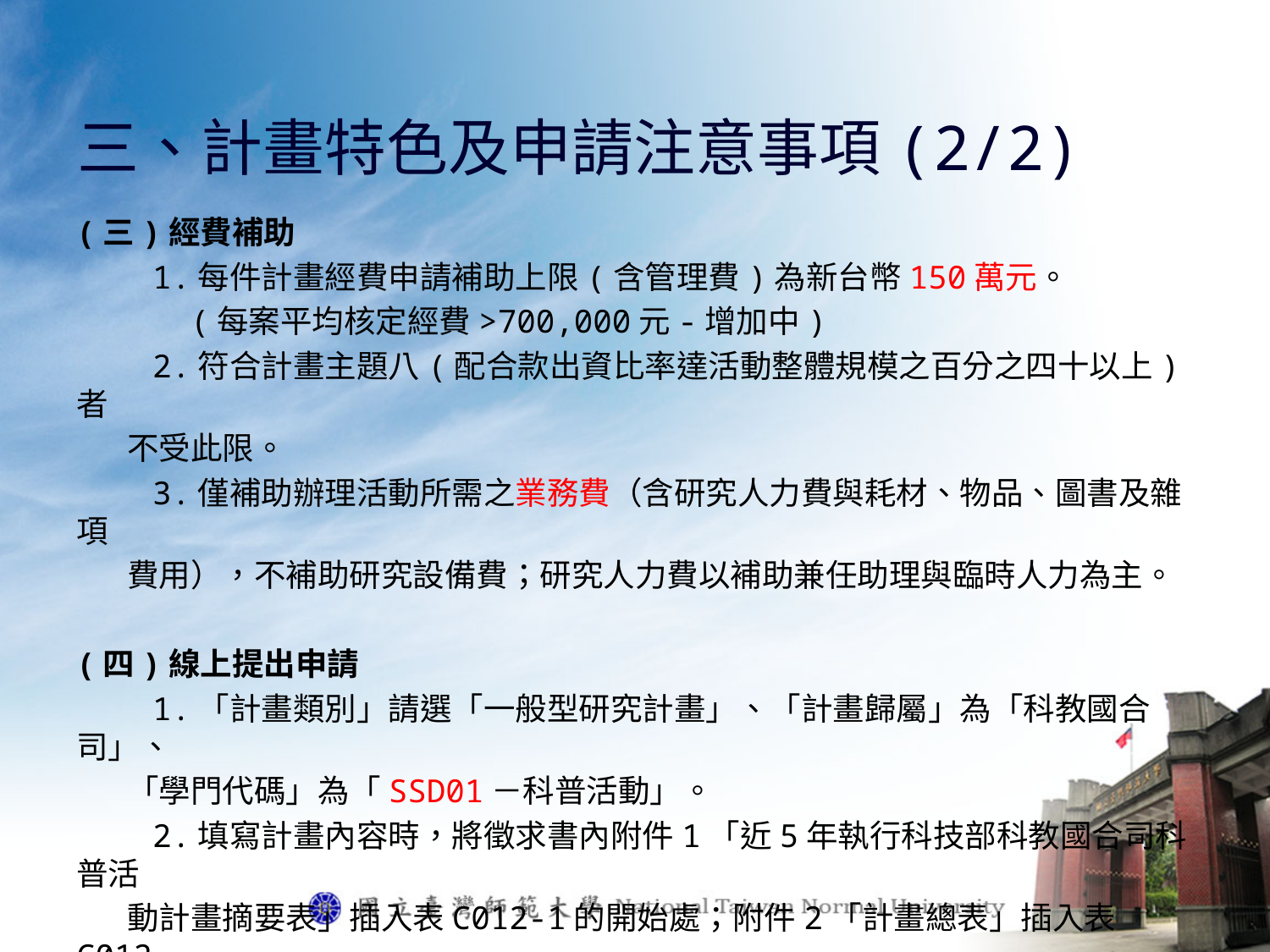

# 三、計畫特色及申請注意事項(2/2)
(三)經費補助
    1.每件計畫經費申請補助上限(含管理費)為新台幣150萬元。
      (每案平均核定經費>700,000元-增加中)
    2.符合計畫主題八(配合款出資比率達活動整體規模之百分之四十以上)者
      不受此限。
    3.僅補助辦理活動所需之業務費（含研究人力費與耗材、物品、圖書及雜項
      費用），不補助研究設備費；研究人力費以補助兼任助理與臨時人力為主。

(四)線上提出申請
    1.「計畫類別」請選「一般型研究計畫」、「計畫歸屬」為「科教國合司」、
      「學門代碼」為「SSD01－科普活動」。
    2.填寫計畫內容時，將徵求書內附件1「近5年執行科技部科教國合司科普活
      動計畫摘要表」插入表C012-1的開始處；附件2「計畫總表」插入表C012-
      2的開始處。